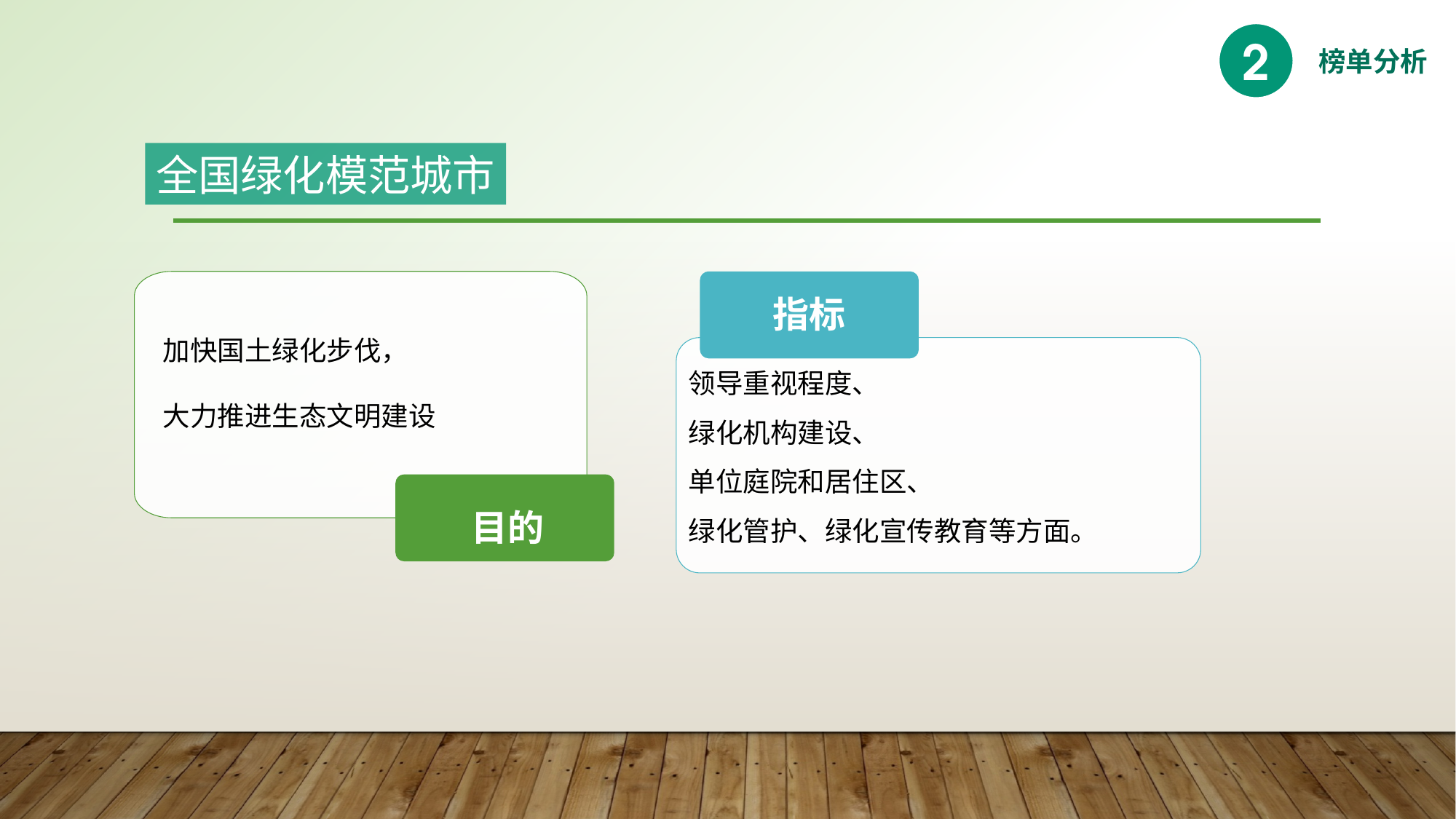

2
榜单分析
全国绿化模范城市

指标
加快国土绿化步伐，
大力推进生态文明建设
领导重视程度、
绿化机构建设、
单位庭院和居住区、
绿化管护、绿化宣传教育等方面。

目的